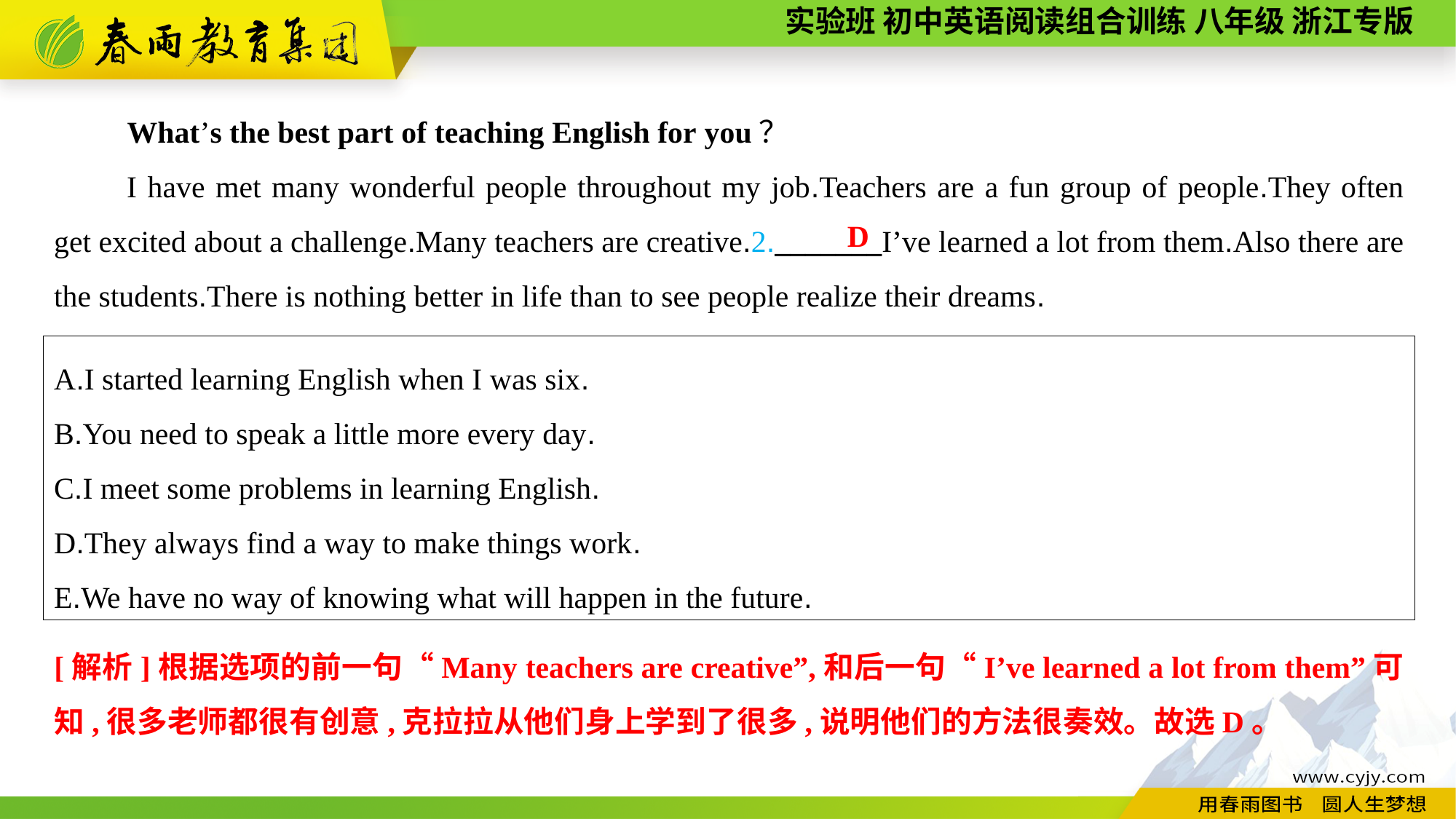

What’s the best part of teaching English for you？
I have met many wonderful people throughout my job.Teachers are a fun group of people.They often get excited about a challenge.Many teachers are creative.2._______I’ve learned a lot from them.Also there are the students.There is nothing better in life than to see people realize their dreams.
D
A.I started learning English when I was six.
B.You need to speak a little more every day.
C.I meet some problems in learning English.
D.They always find a way to make things work.
E.We have no way of knowing what will happen in the future.
[解析]根据选项的前一句“Many teachers are creative”,和后一句“I’ve learned a lot from them”可知,很多老师都很有创意,克拉拉从他们身上学到了很多,说明他们的方法很奏效。故选D。